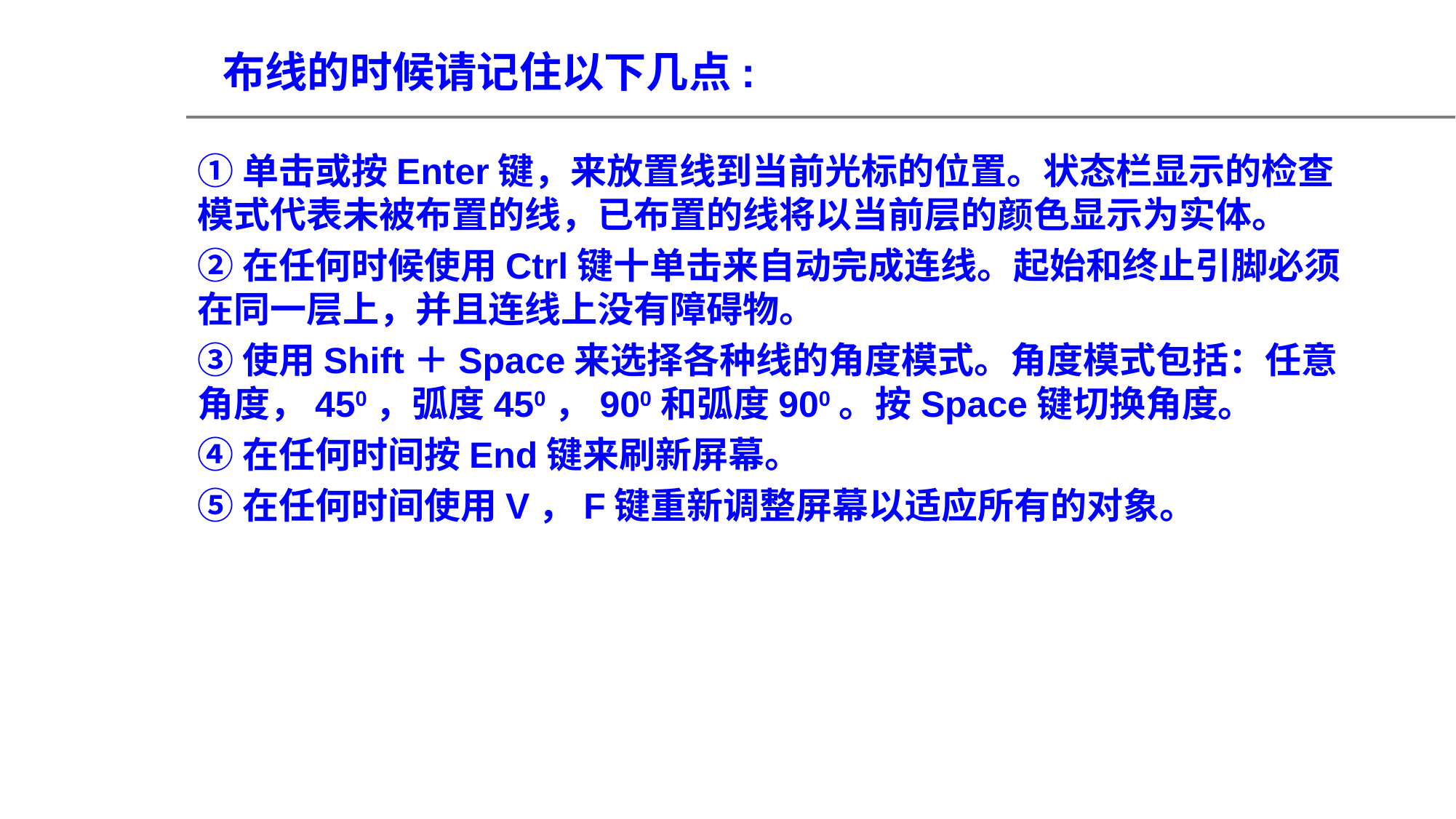

布线的时候请记住以下几点:
①单击或按Enter键，来放置线到当前光标的位置。状态栏显示的检查模式代表未被布置的线，已布置的线将以当前层的颜色显示为实体。
②在任何时候使用Ctrl键十单击来自动完成连线。起始和终止引脚必须在同一层上，并且连线上没有障碍物。
③使用Shift＋Space来选择各种线的角度模式。角度模式包括：任意角度，450，弧度450，900和弧度900。按Space键切换角度。
④在任何时间按End键来刷新屏幕。
⑤在任何时间使用V，F键重新调整屏幕以适应所有的对象。